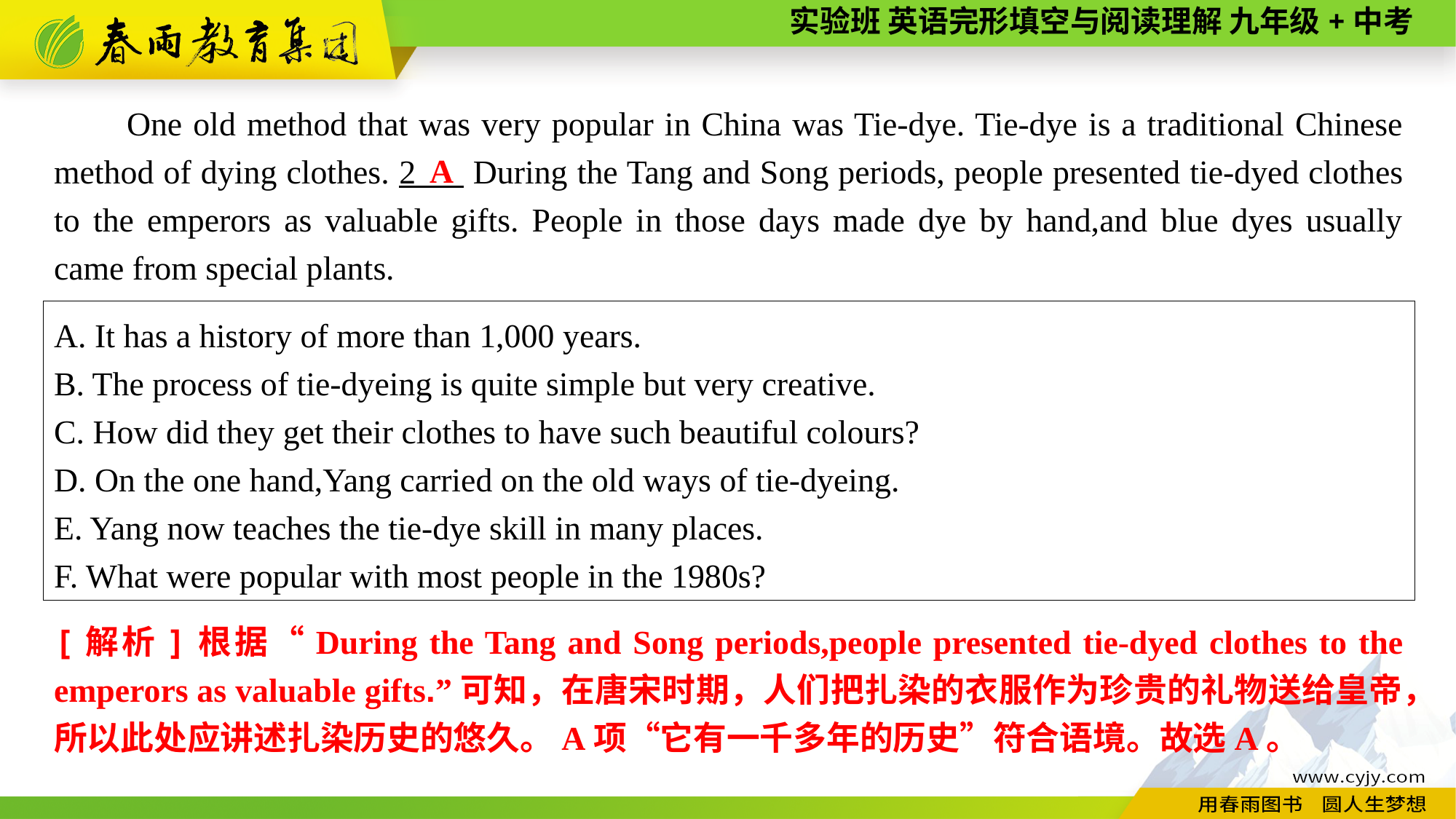

One old method that was very popular in China was Tie-dye. Tie-dye is a traditional Chinese method of dying clothes. 2      During the Tang and Song periods, people presented tie-dyed clothes to the emperors as valuable gifts. People in those days made dye by hand,and blue dyes usually came from special plants.
A
A. It has a history of more than 1,000 years.
B. The process of tie-dyeing is quite simple but very creative.
C. How did they get their clothes to have such beautiful colours?
D. On the one hand,Yang carried on the old ways of tie-dyeing.
E. Yang now teaches the tie-dye skill in many places.
F. What were popular with most people in the 1980s?
[解析]根据“During the Tang and Song periods,people presented tie-dyed clothes to the emperors as valuable gifts.”可知，在唐宋时期，人们把扎染的衣服作为珍贵的礼物送给皇帝，所以此处应讲述扎染历史的悠久。A项“它有一千多年的历史”符合语境。故选A。